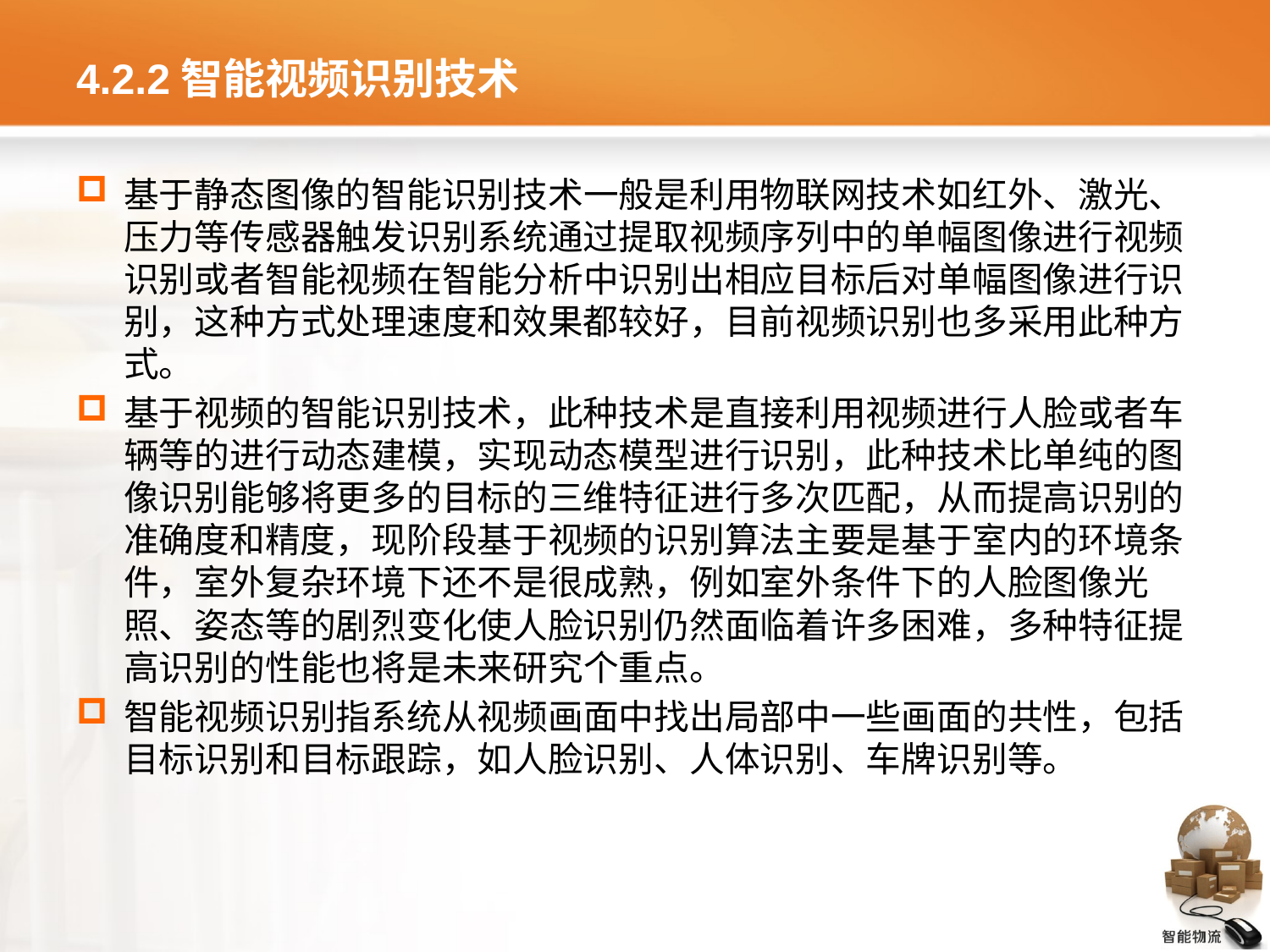

# 4.2.2智能视频识别技术
基于静态图像的智能识别技术一般是利用物联网技术如红外、激光、压力等传感器触发识别系统通过提取视频序列中的单幅图像进行视频识别或者智能视频在智能分析中识别出相应目标后对单幅图像进行识别，这种方式处理速度和效果都较好，目前视频识别也多采用此种方式。
基于视频的智能识别技术，此种技术是直接利用视频进行人脸或者车辆等的进行动态建模，实现动态模型进行识别，此种技术比单纯的图像识别能够将更多的目标的三维特征进行多次匹配，从而提高识别的准确度和精度，现阶段基于视频的识别算法主要是基于室内的环境条件，室外复杂环境下还不是很成熟，例如室外条件下的人脸图像光照、姿态等的剧烈变化使人脸识别仍然面临着许多困难，多种特征提高识别的性能也将是未来研究个重点。
智能视频识别指系统从视频画面中找出局部中一些画面的共性，包括目标识别和目标跟踪，如人脸识别、人体识别、车牌识别等。